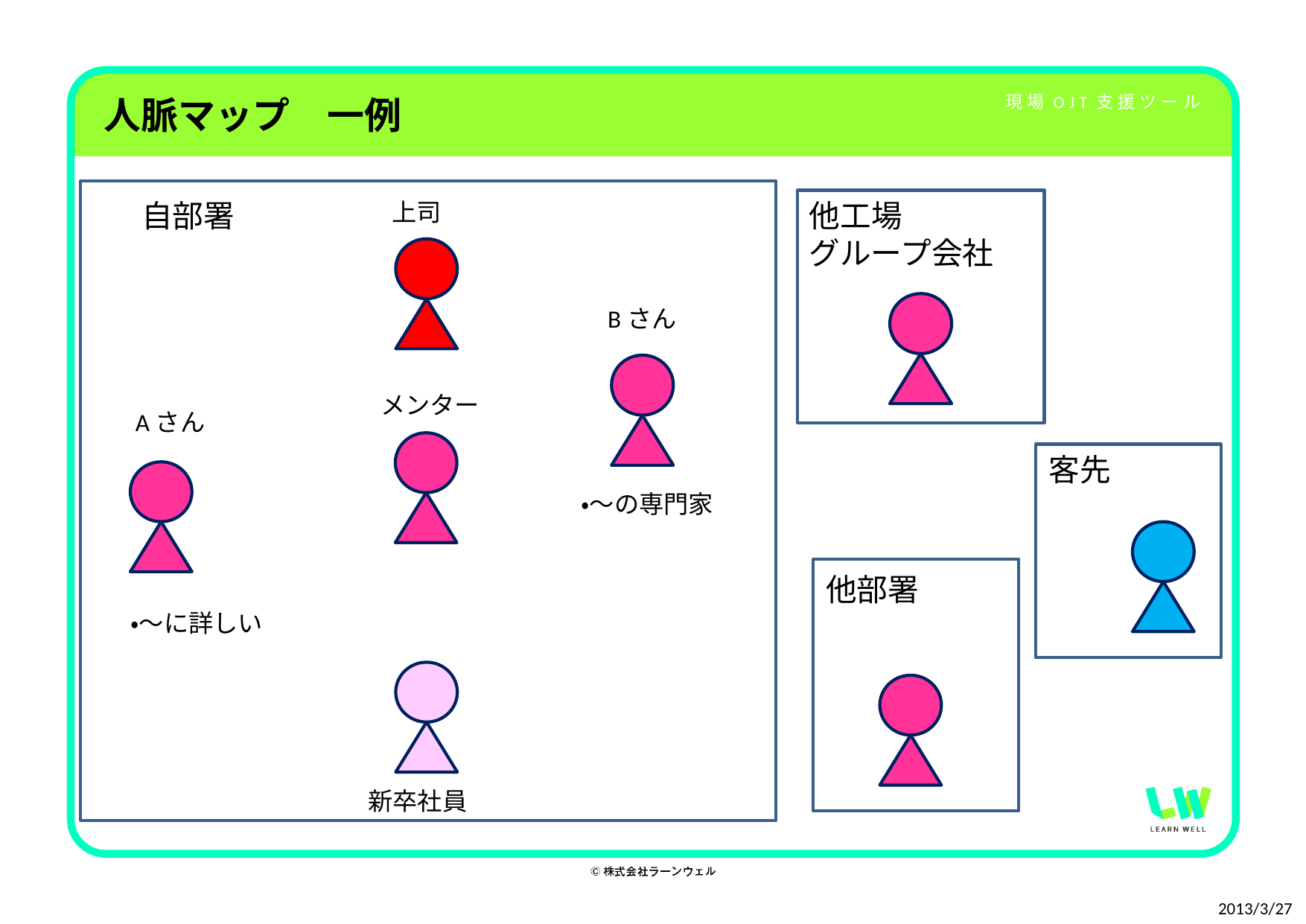

# 人脈マップ　一例

自部署

上司
他工場
グループ会社

Bさん

メンター
Aさん

客先

・～の専門家

他部署
・～に詳しい

新卒社員
2013/3/27